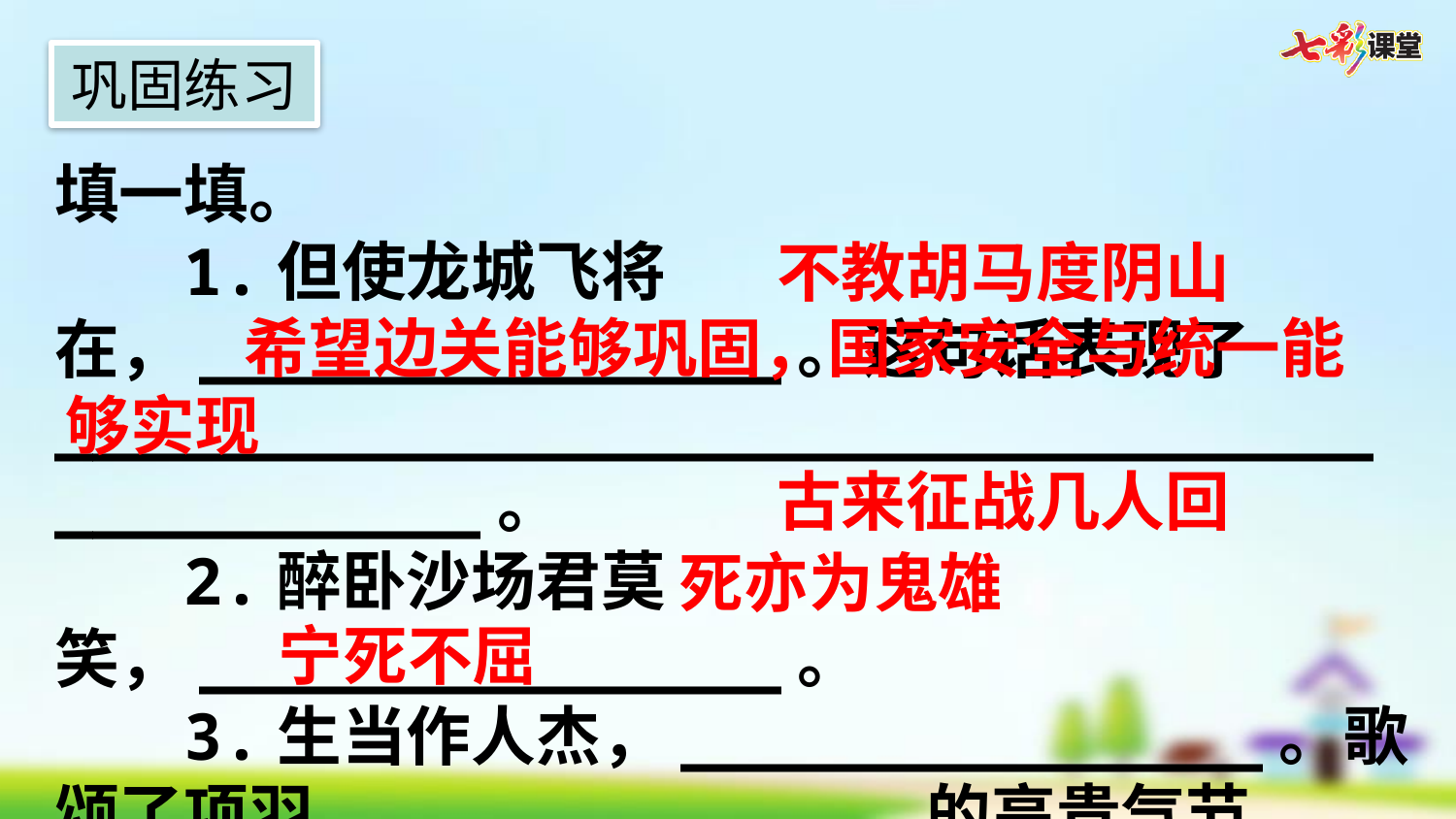

巩固练习
填一填。
1.但使龙城飞将在，_______________。这句话表现了_____________________________________________。
2.醉卧沙场君莫笑，_______________。
3.生当作人杰，_______________。歌颂了项羽_______________的高贵气节。

不教胡马度阴山
           希望边关能够巩固，国家安全与统一能够实现
古来征战几人回
死亦为鬼雄
宁死不屈